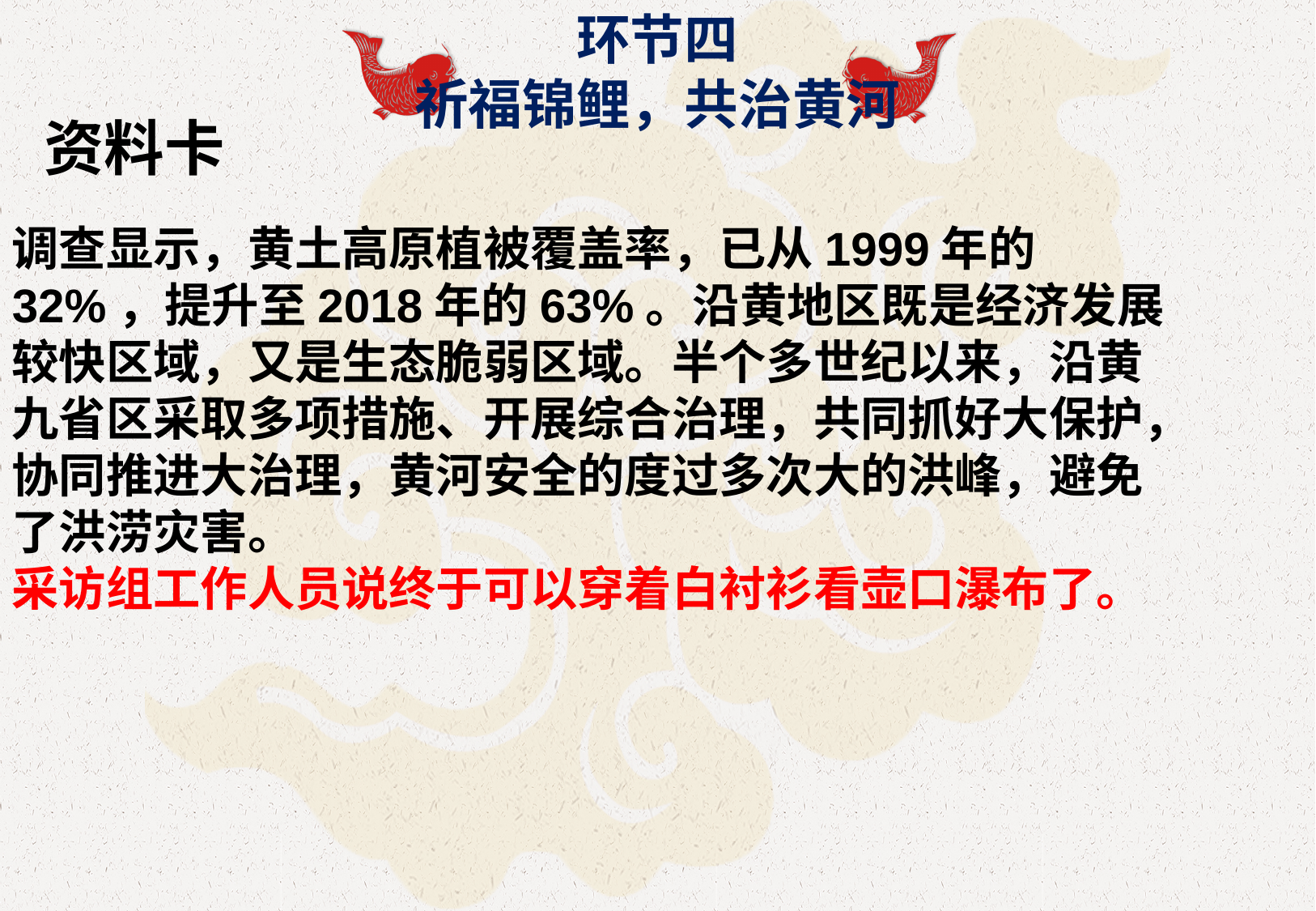

环节四
祈福锦鲤，共治黄河
资料卡
调查显示，黄土高原植被覆盖率，已从1999年的32%，提升至2018年的63%。沿黄地区既是经济发展较快区域，又是生态脆弱区域。半个多世纪以来，沿黄九省区采取多项措施、开展综合治理，共同抓好大保护，协同推进大治理，黄河安全的度过多次大的洪峰，避免了洪涝灾害。
采访组工作人员说终于可以穿着白衬衫看壶口瀑布了。